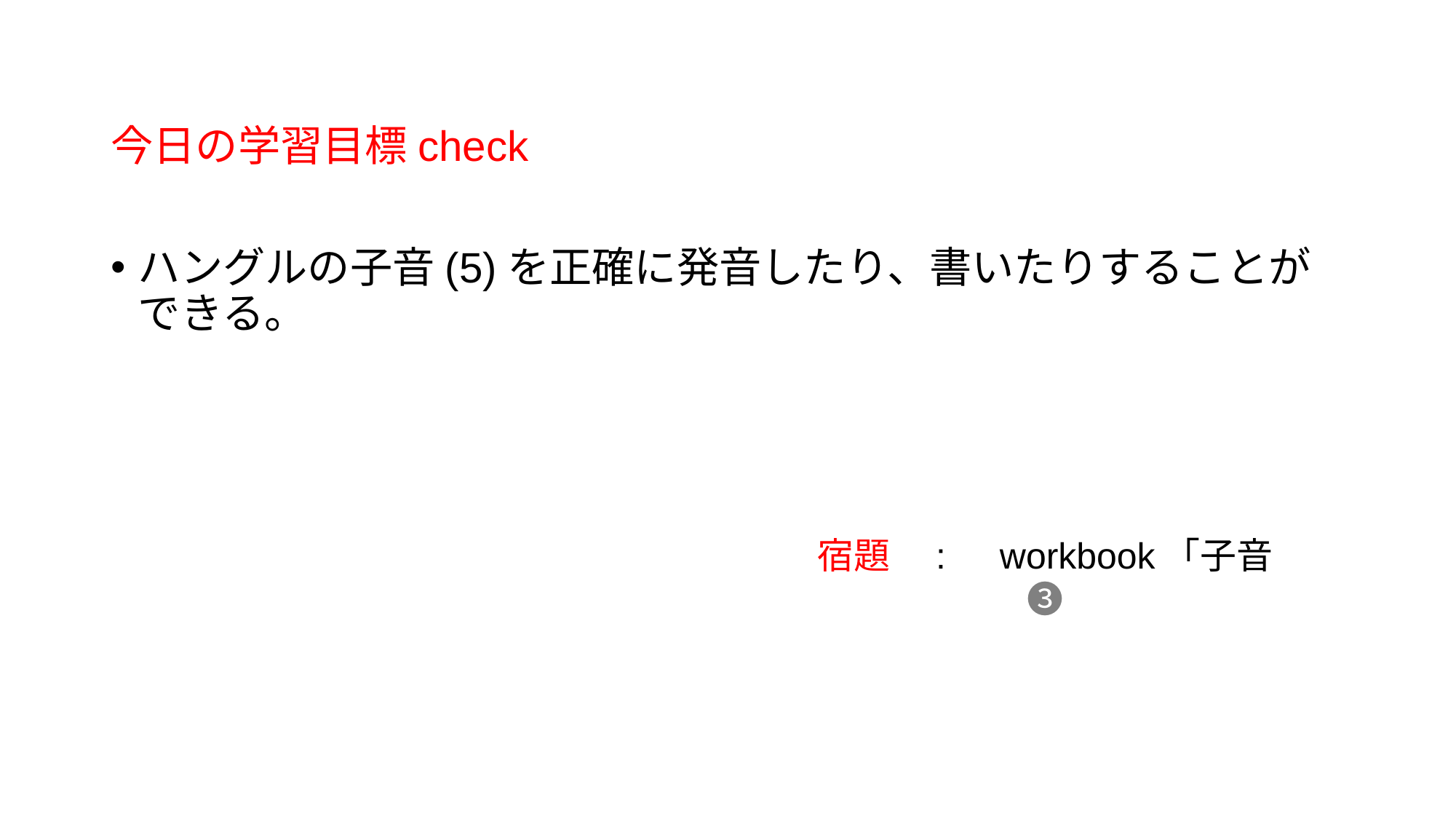

#
今日の学習目標check

ハングルの子音(5)を正確に発音したり、書いたりすることができる。

宿題　:　workbook「子音❸